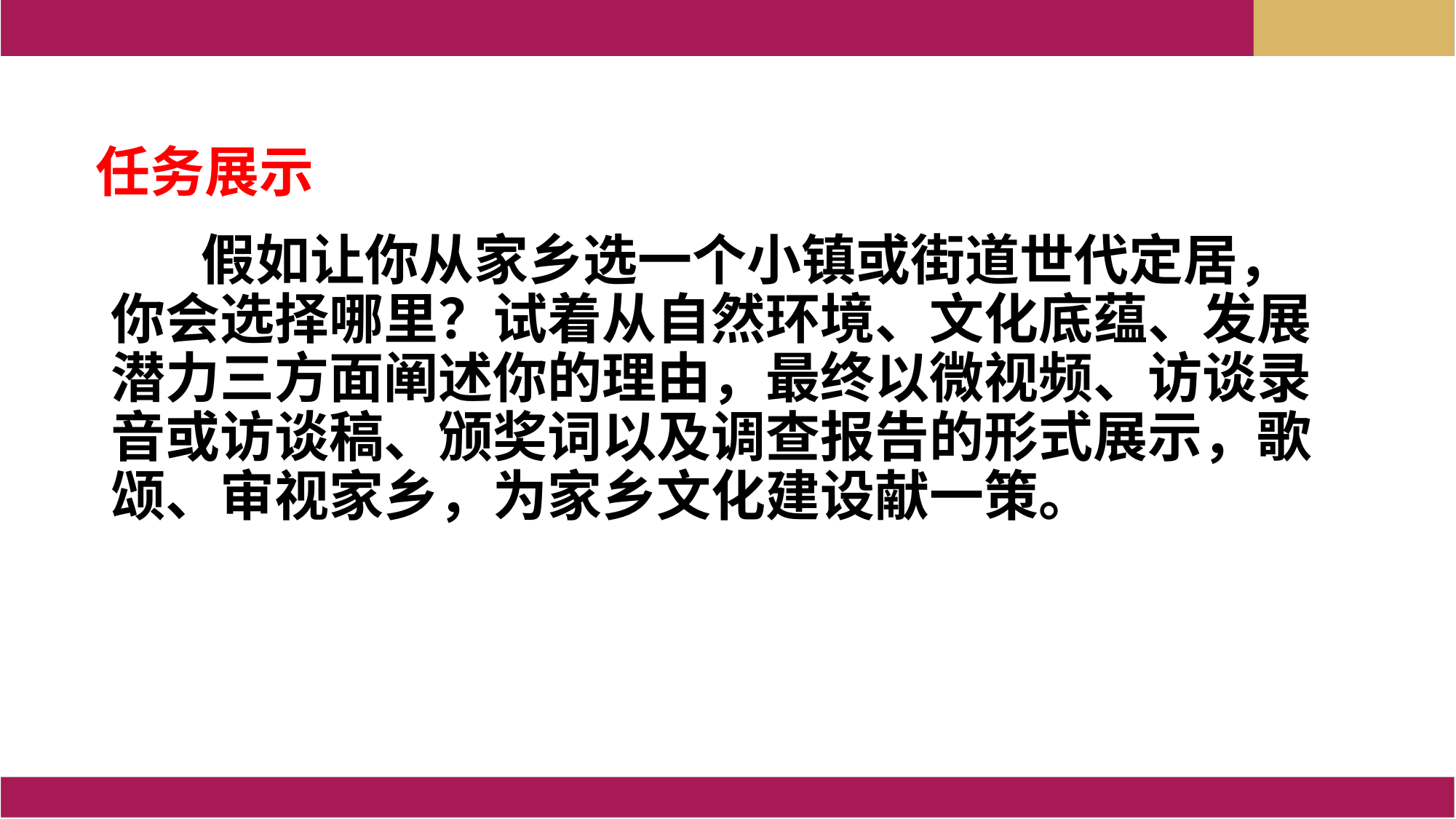

任务展示
        假如让你从家乡选一个小镇或街道世代定居，你会选择哪里？试着从自然环境、文化底蕴、发展潜力三方面阐述你的理由，最终以微视频、访谈录音或访谈稿、颁奖词以及调查报告的形式展示，歌颂、审视家乡，为家乡文化建设献一策。